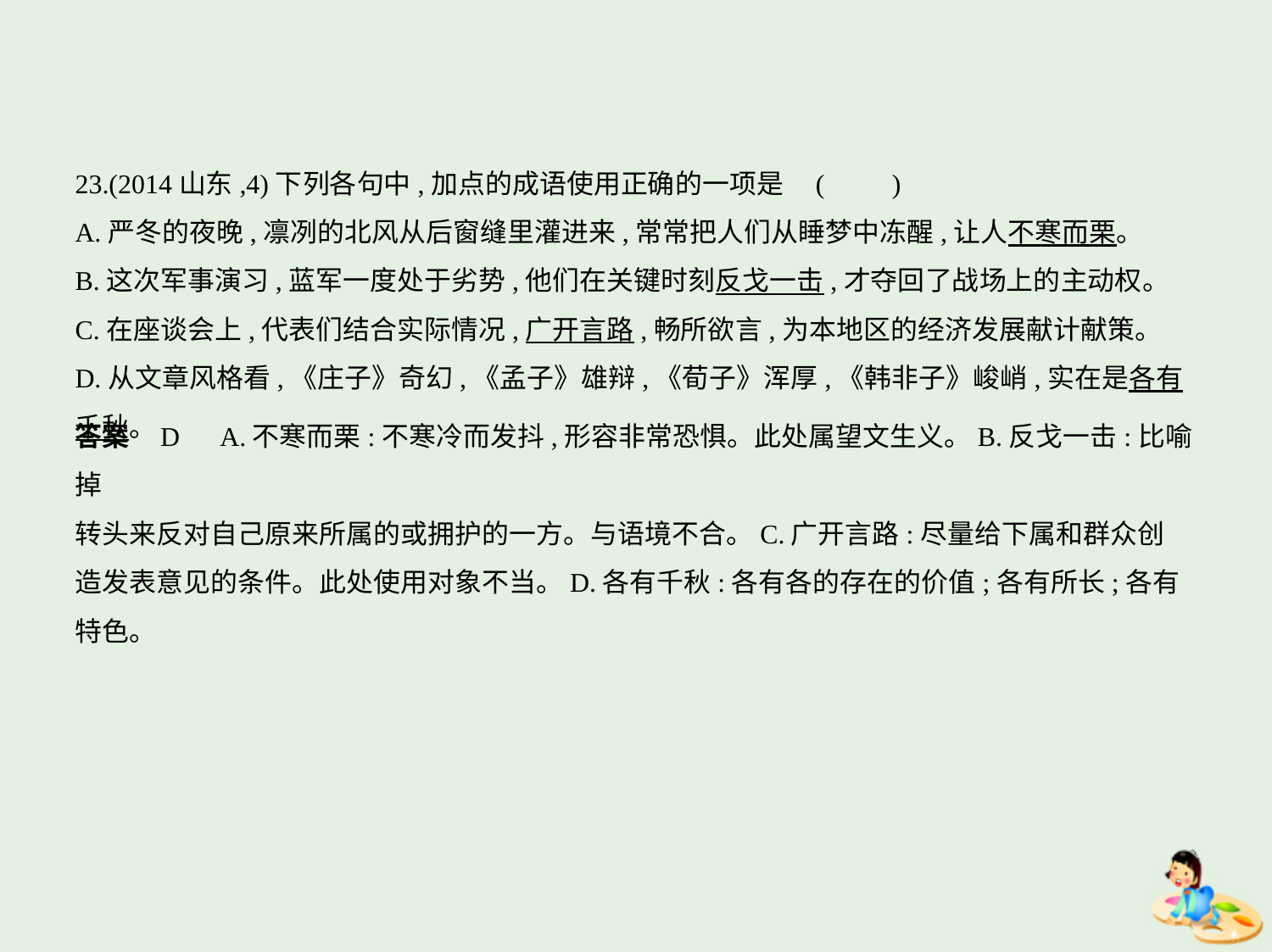

23.(2014山东,4)下列各句中,加点的成语使用正确的一项是 (　　)
A.严冬的夜晚,凛冽的北风从后窗缝里灌进来,常常把人们从睡梦中冻醒,让人不寒而栗。
B.这次军事演习,蓝军一度处于劣势,他们在关键时刻反戈一击,才夺回了战场上的主动权。
C.在座谈会上,代表们结合实际情况,广开言路,畅所欲言,为本地区的经济发展献计献策。
D.从文章风格看,《庄子》奇幻,《孟子》雄辩,《荀子》浑厚,《韩非子》峻峭,实在是各有千秋。
答案    D　A.不寒而栗:不寒冷而发抖,形容非常恐惧。此处属望文生义。B.反戈一击:比喻掉
转头来反对自己原来所属的或拥护的一方。与语境不合。C.广开言路:尽量给下属和群众创
造发表意见的条件。此处使用对象不当。D.各有千秋:各有各的存在的价值;各有所长;各有特色。